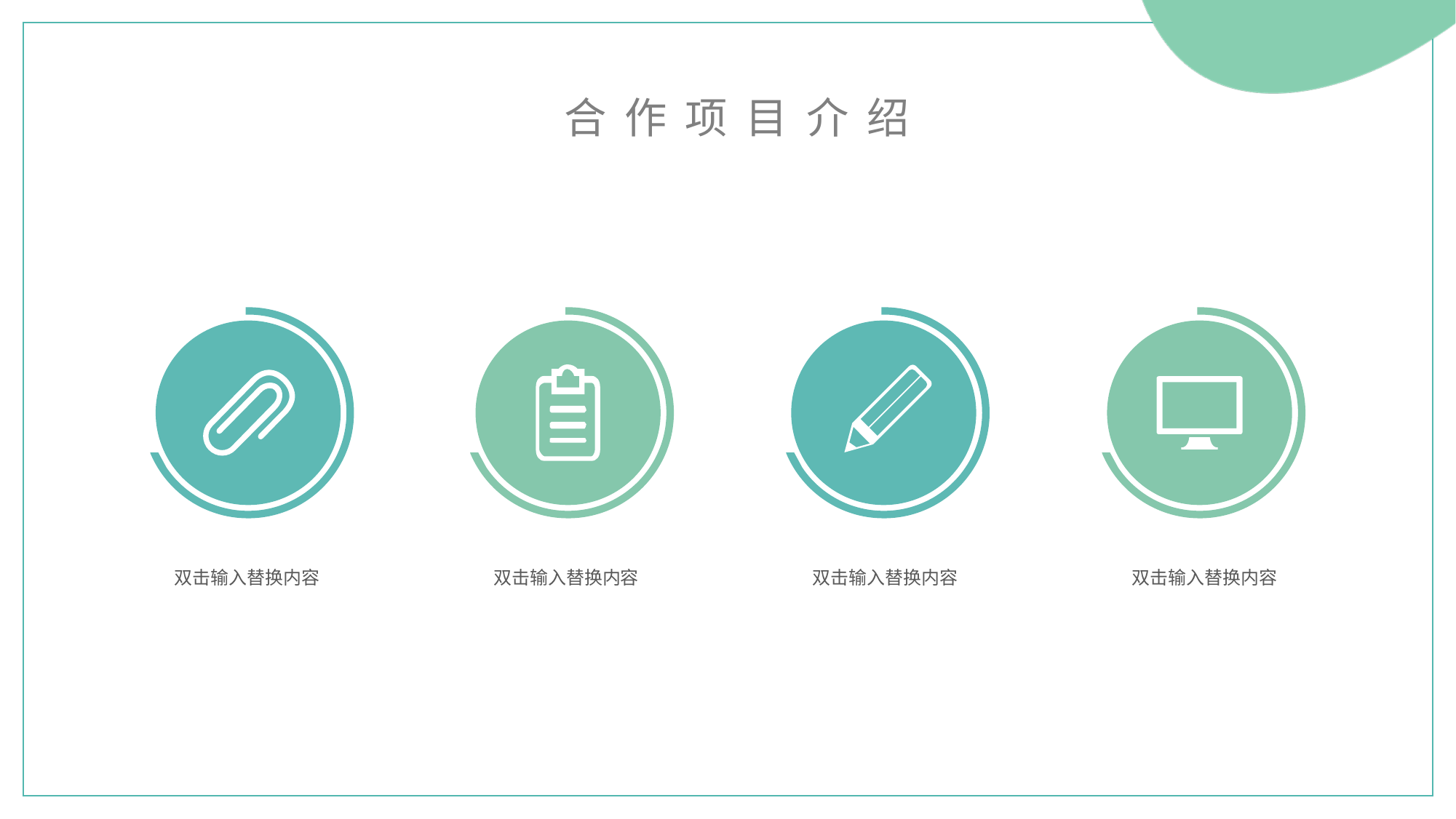

合作项目介绍

双击输入替换内容
双击输入替换内容
双击输入替换内容
双击输入替换内容